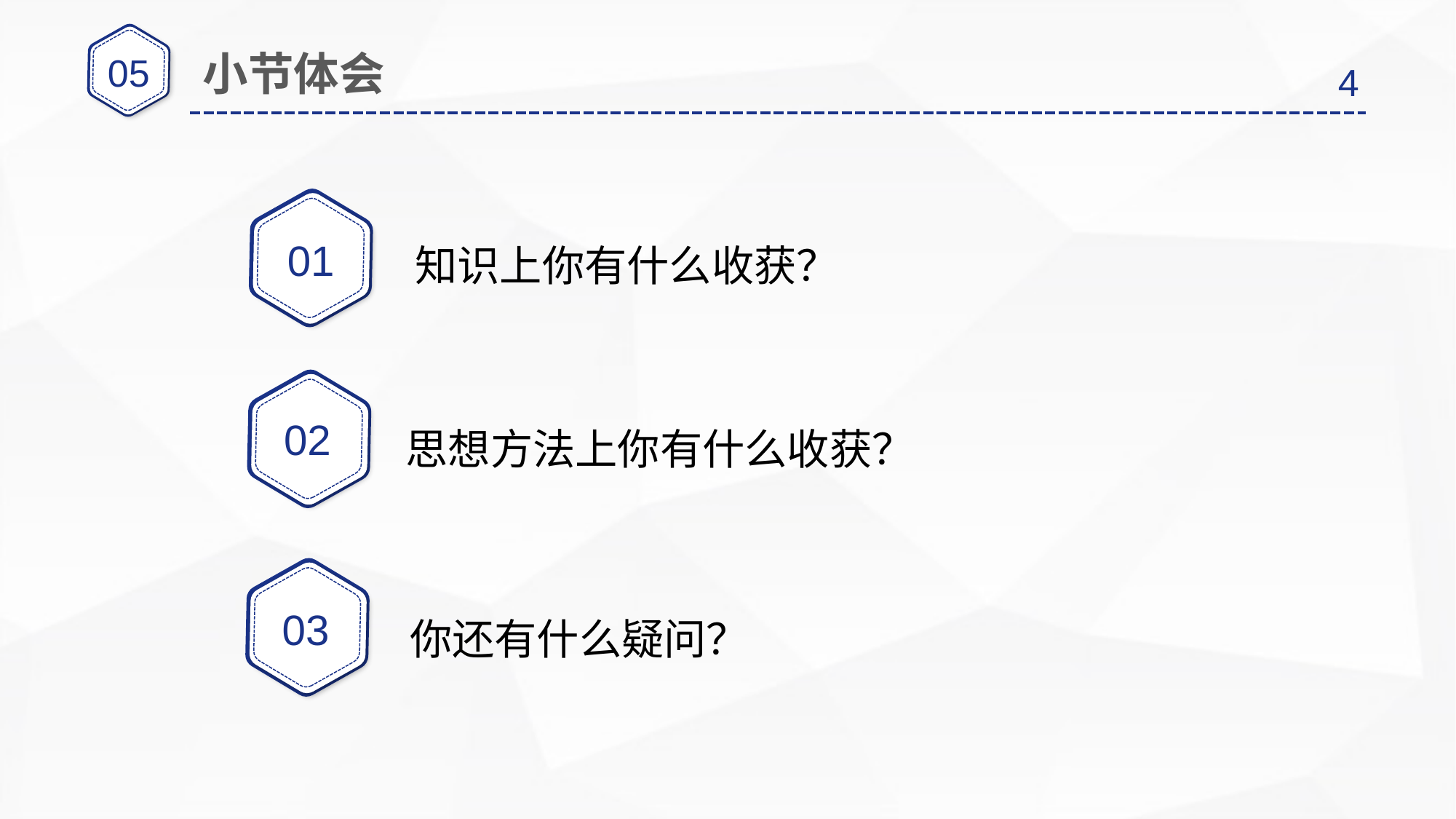

05
小节体会
4

01
知识上你有什么收获？

02
思想方法上你有什么收获？

03
你还有什么疑问？